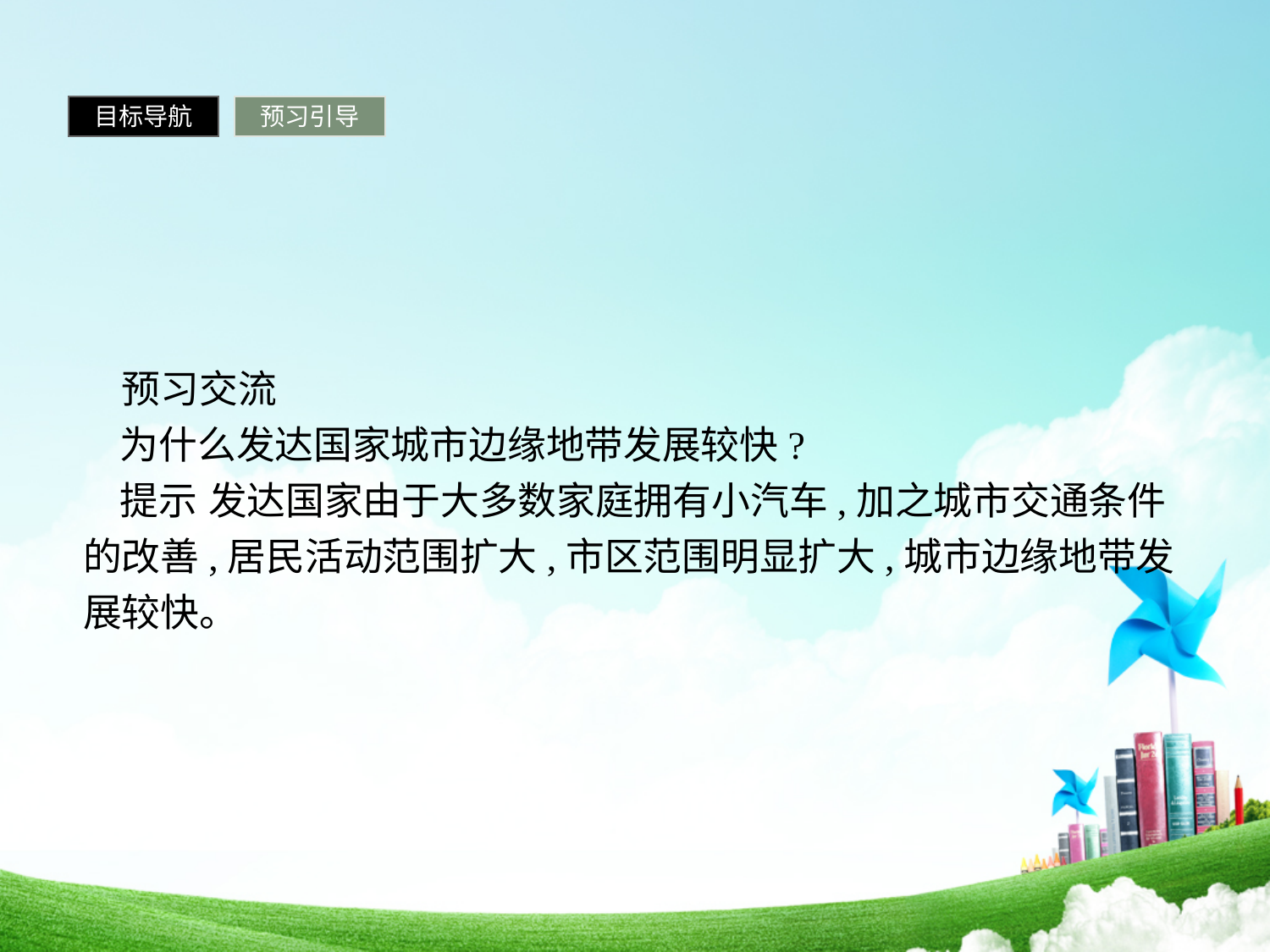

目标导航
预习引导
预习交流
为什么发达国家城市边缘地带发展较快?
提示 发达国家由于大多数家庭拥有小汽车,加之城市交通条件的改善,居民活动范围扩大,市区范围明显扩大,城市边缘地带发展较快。